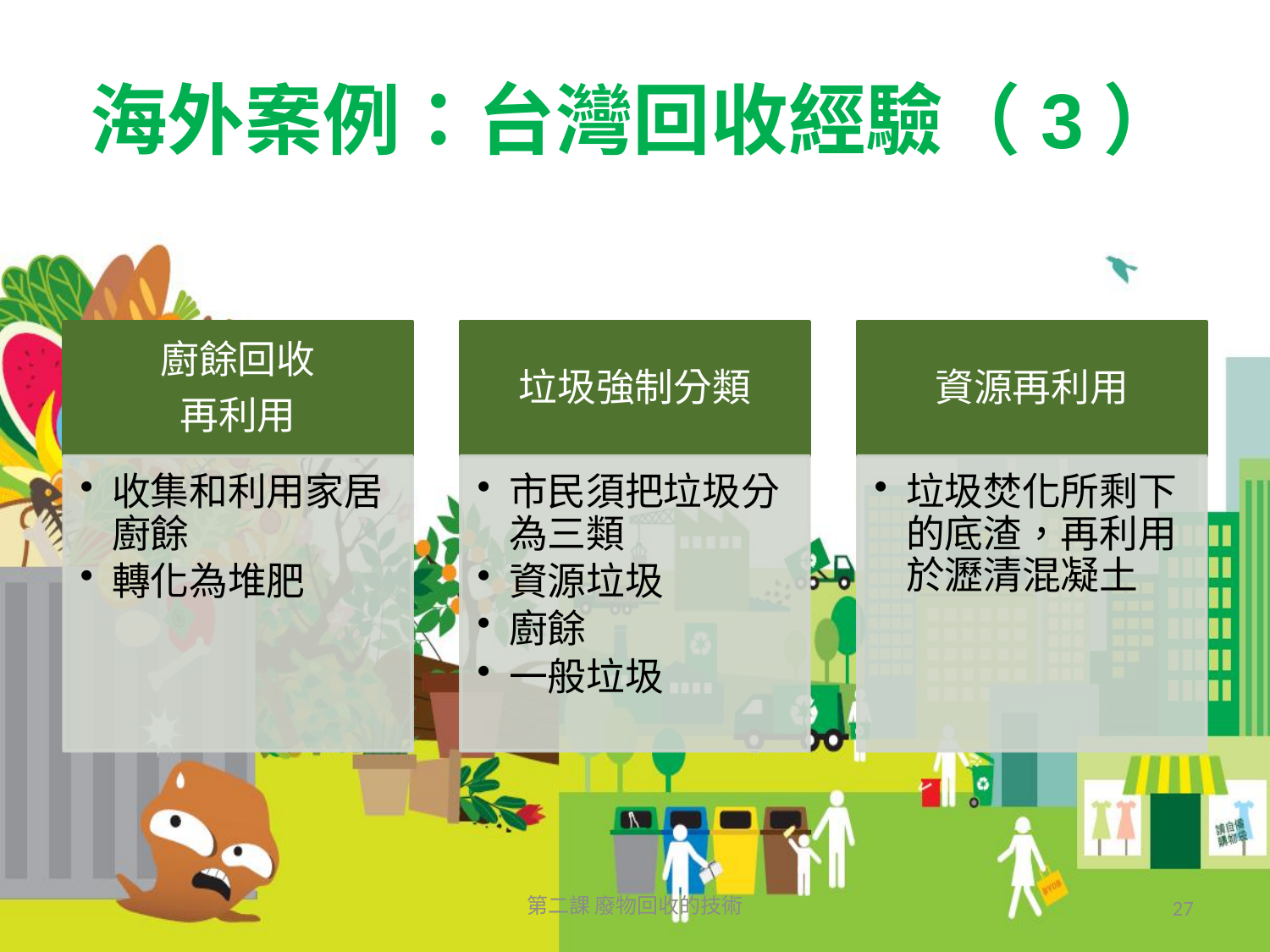

# 海外案例：台灣回收經驗（3）
廚餘回收
再利用
收集和利用家居廚餘
轉化為堆肥
垃圾強制分類
市民須把垃圾分為三類
資源垃圾
廚餘
一般垃圾
資源再利用
垃圾焚化所剩下的底渣，再利用於瀝清混凝土
第二課 廢物回收的技術
27